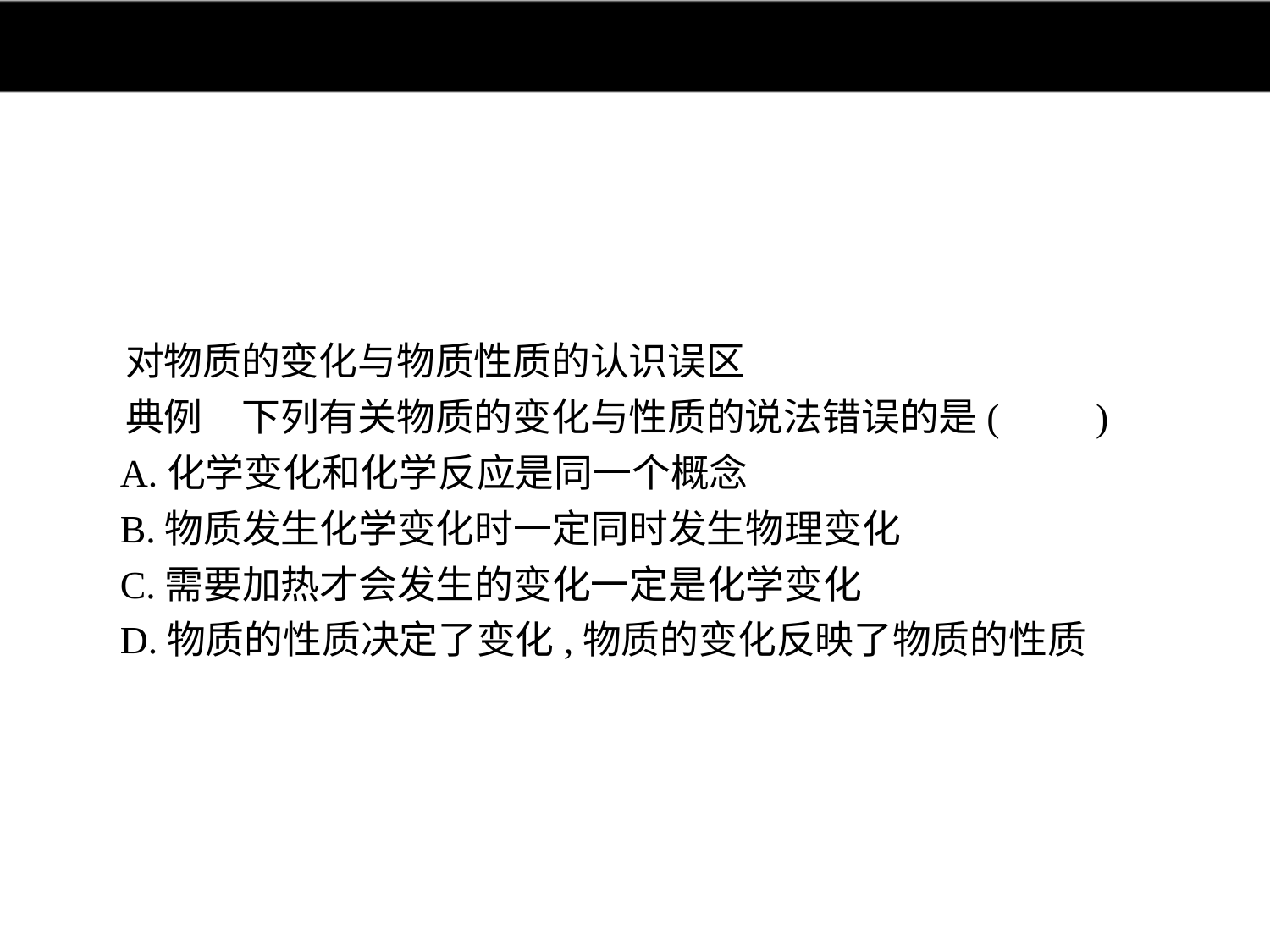

对物质的变化与物质性质的认识误区
典例　下列有关物质的变化与性质的说法错误的是(　　)
A.化学变化和化学反应是同一个概念
B.物质发生化学变化时一定同时发生物理变化
C.需要加热才会发生的变化一定是化学变化
D.物质的性质决定了变化,物质的变化反映了物质的性质